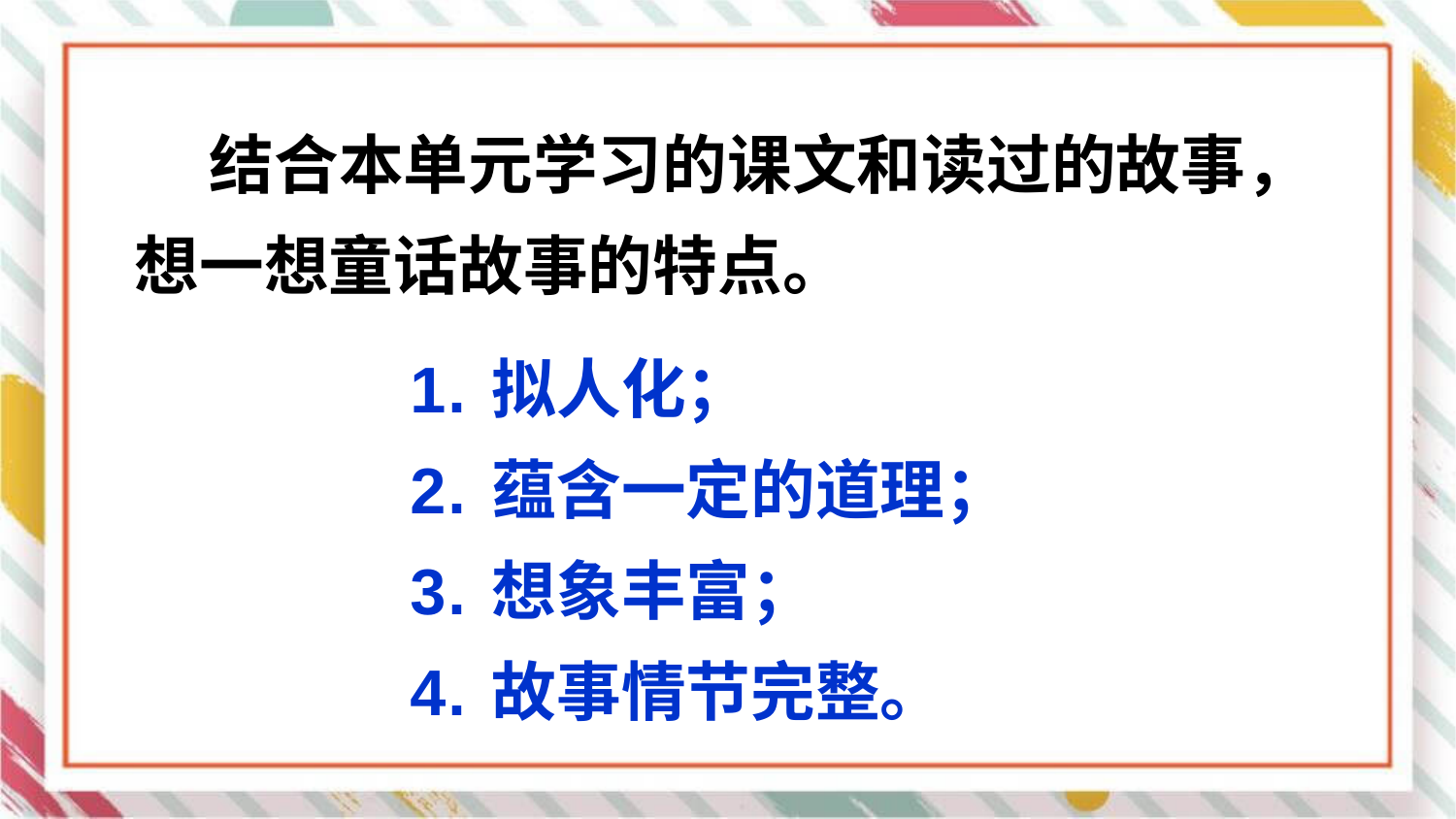

结合本单元学习的课文和读过的故事，想一想童话故事的特点。
拟人化；
蕴含一定的道理；
想象丰富；
故事情节完整。